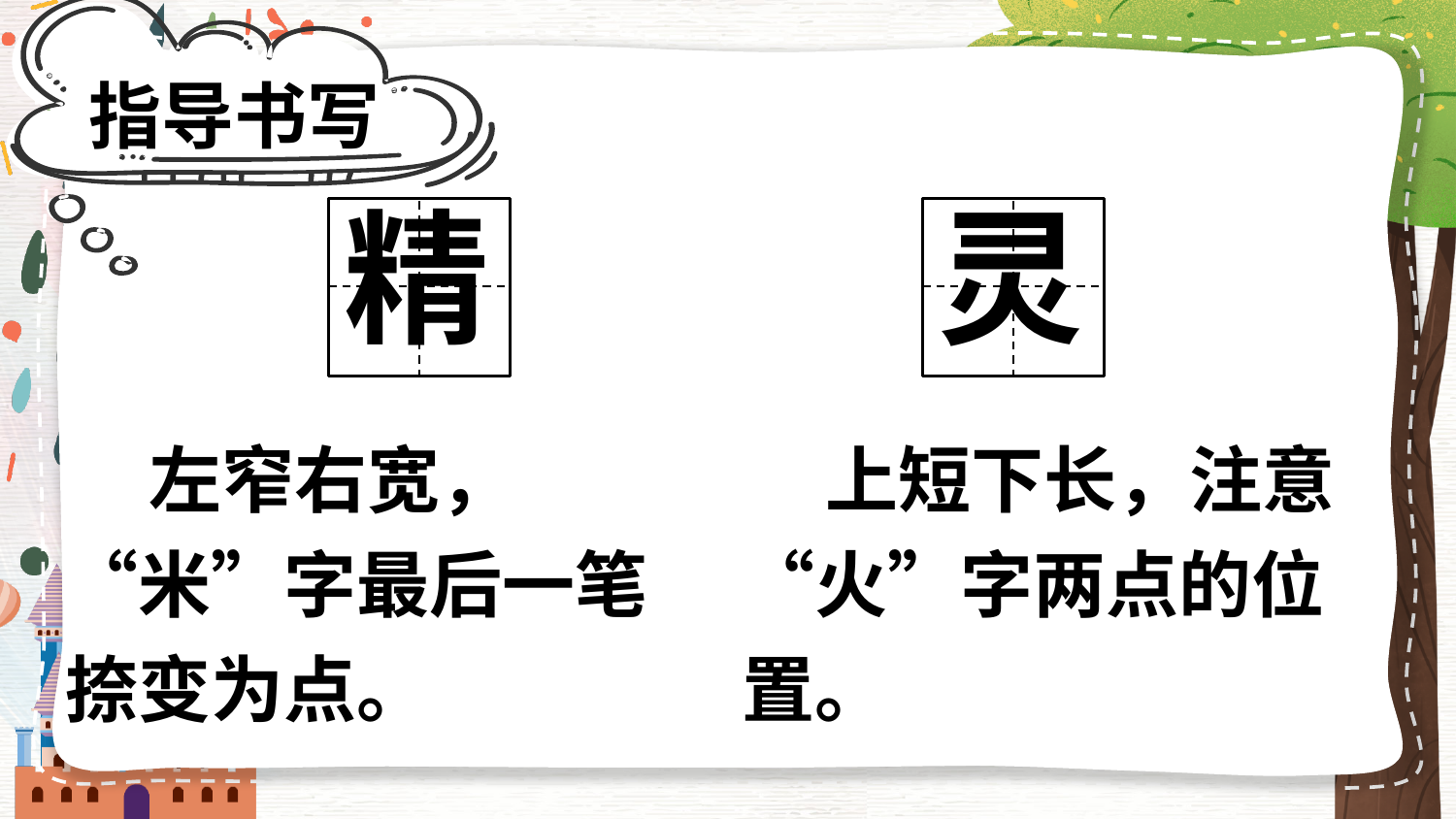

指导书写
精

灵

    左窄右宽，“米”字最后一笔捺变为点。
    上短下长，注意“火”字两点的位置。